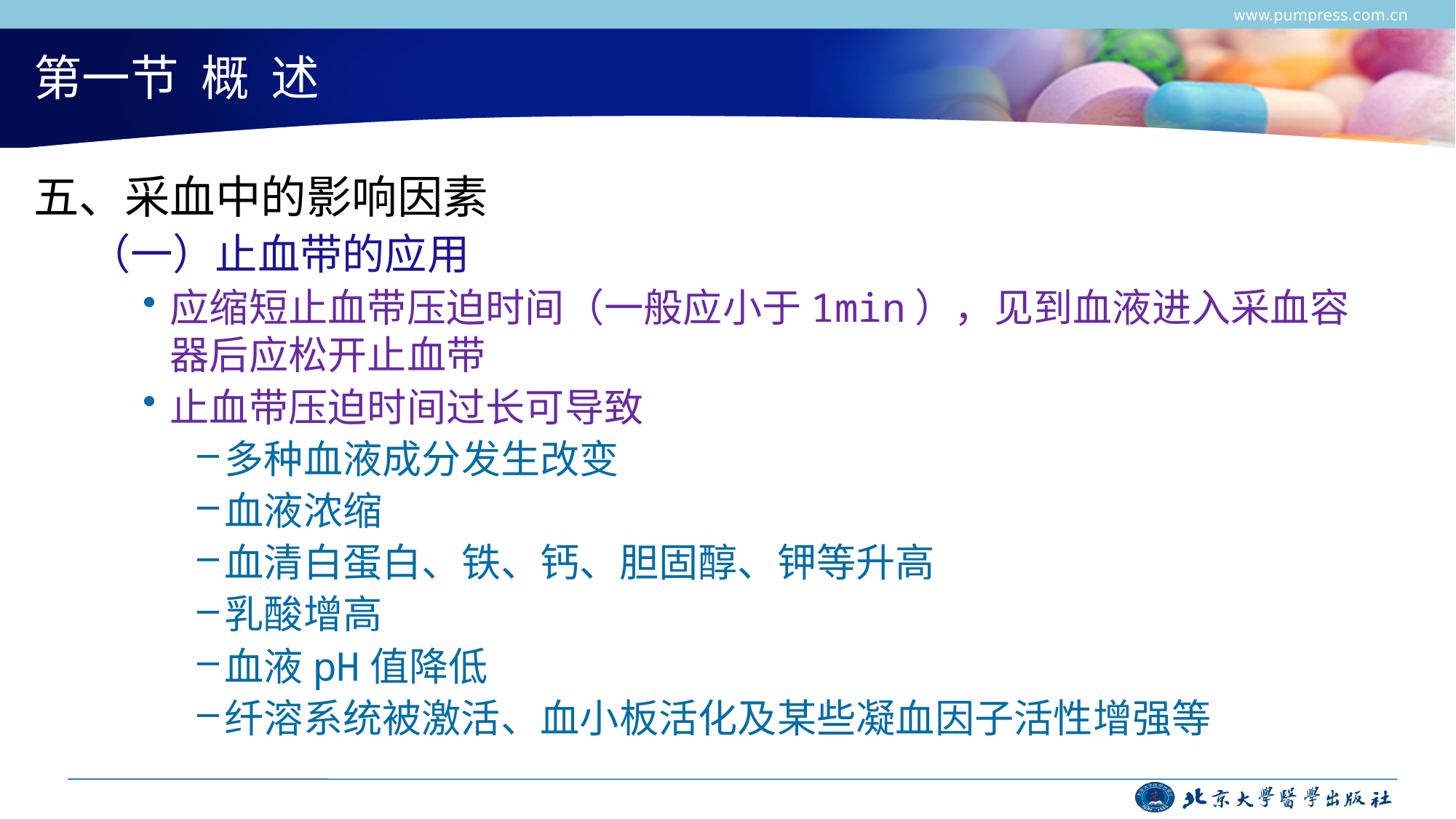

www.pumpress.com.cn
# 第一节  概  述
五、采血中的影响因素
（一）止血带的应用
应缩短止血带压迫时间（一般应小于1min），见到血液进入采血容器后应松开止血带
止血带压迫时间过长可导致
多种血液成分发生改变
血液浓缩
血清白蛋白、铁、钙、胆固醇、钾等升高
乳酸增高
血液pH值降低
纤溶系统被激活、血小板活化及某些凝血因子活性增强等